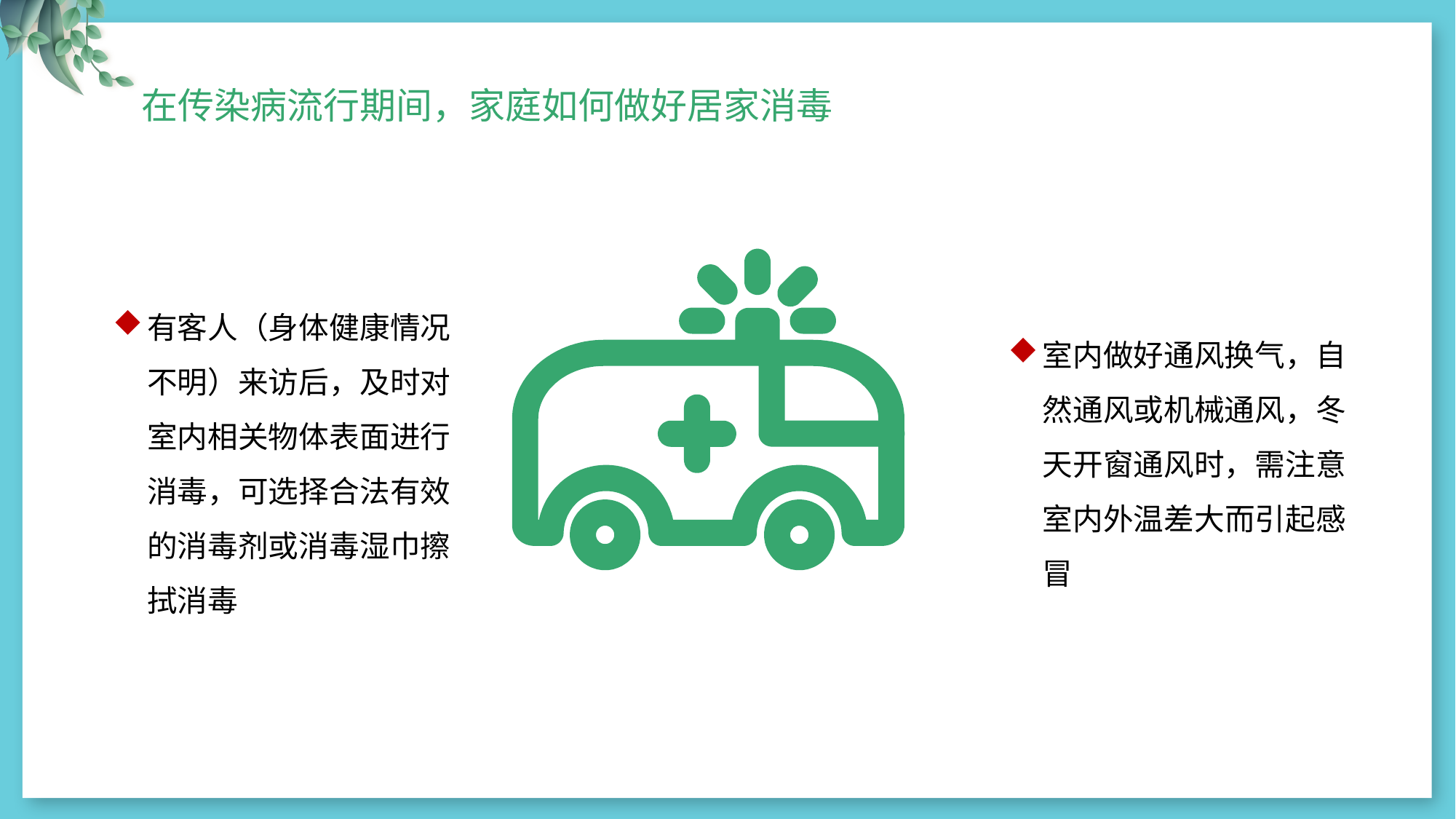

在传染病流行期间，家庭如何做好居家消毒

有客人（身体健康情况不明）来访后，及时对室内相关物体表面进行消毒，可选择合法有效的消毒剂或消毒湿巾擦拭消毒
室内做好通风换气，自然通风或机械通风，冬天开窗通风时，需注意室内外温差大而引起感冒